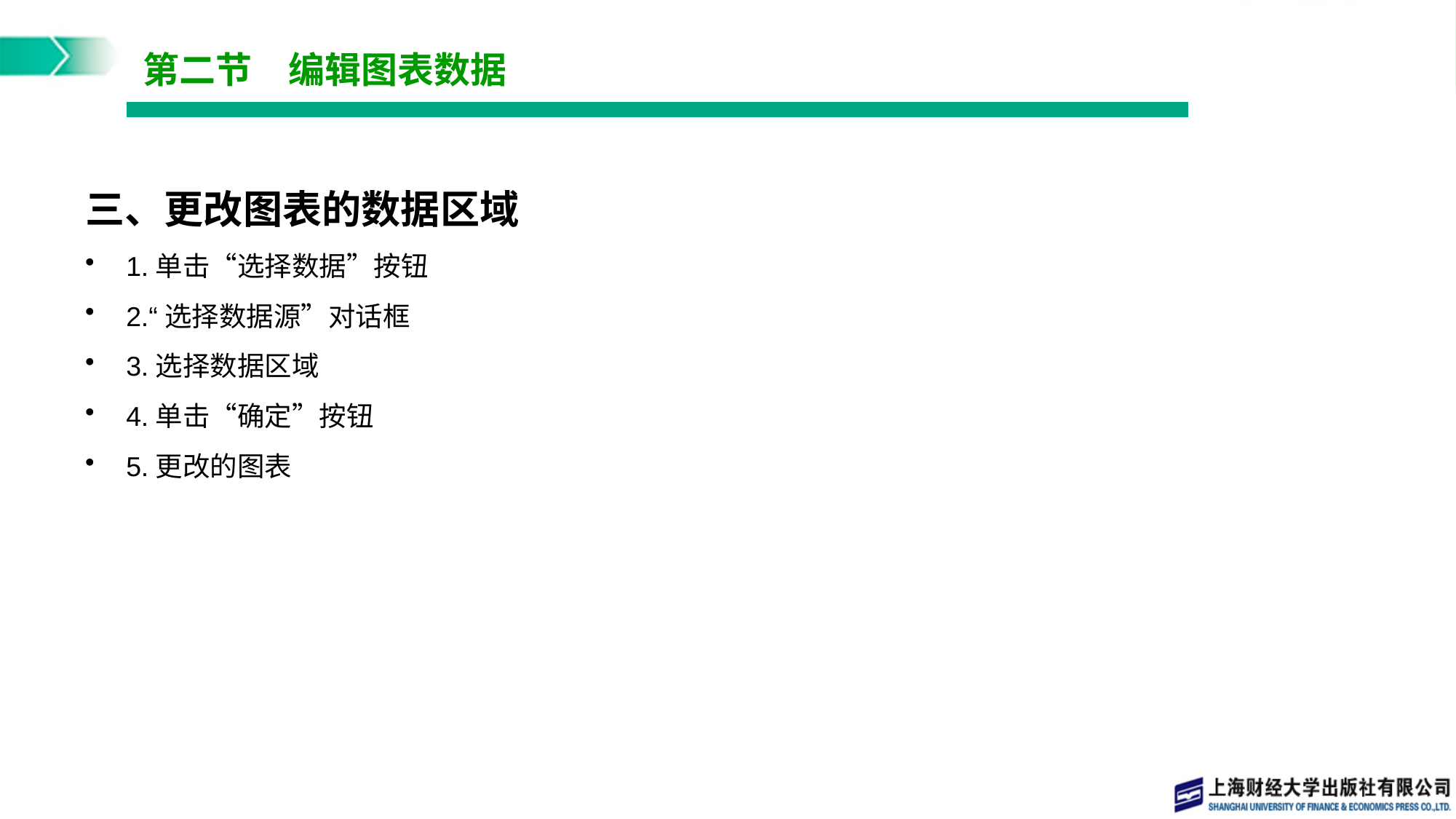

# 第二节　编辑图表数据
三、更改图表的数据区域
1.单击“选择数据”按钮
2.“选择数据源”对话框
3.选择数据区域
4.单击“确定”按钮
5.更改的图表